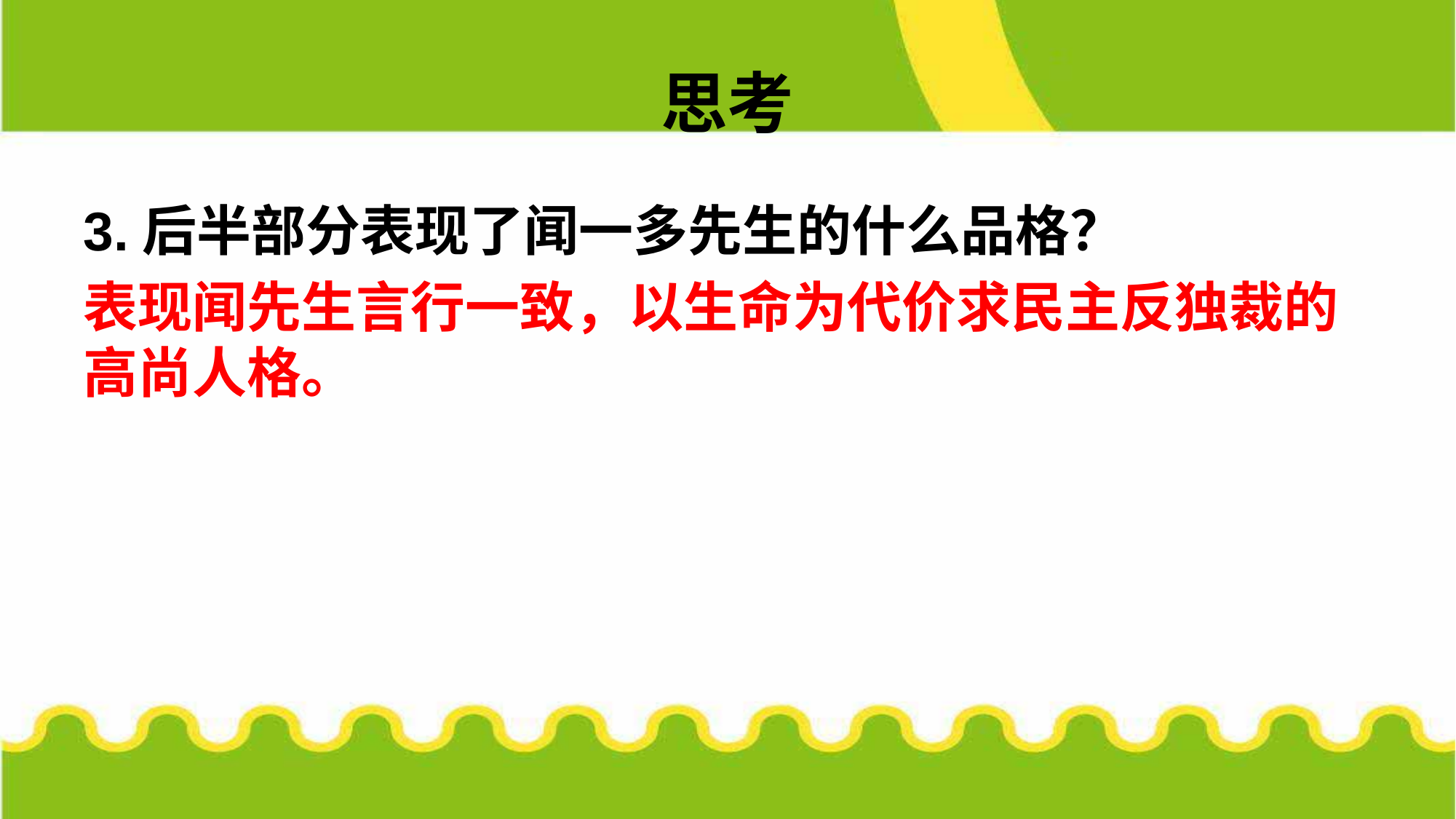

# 思考
3.后半部分表现了闻一多先生的什么品格？
表现闻先生言行一致，以生命为代价求民主反独裁的高尚人格。